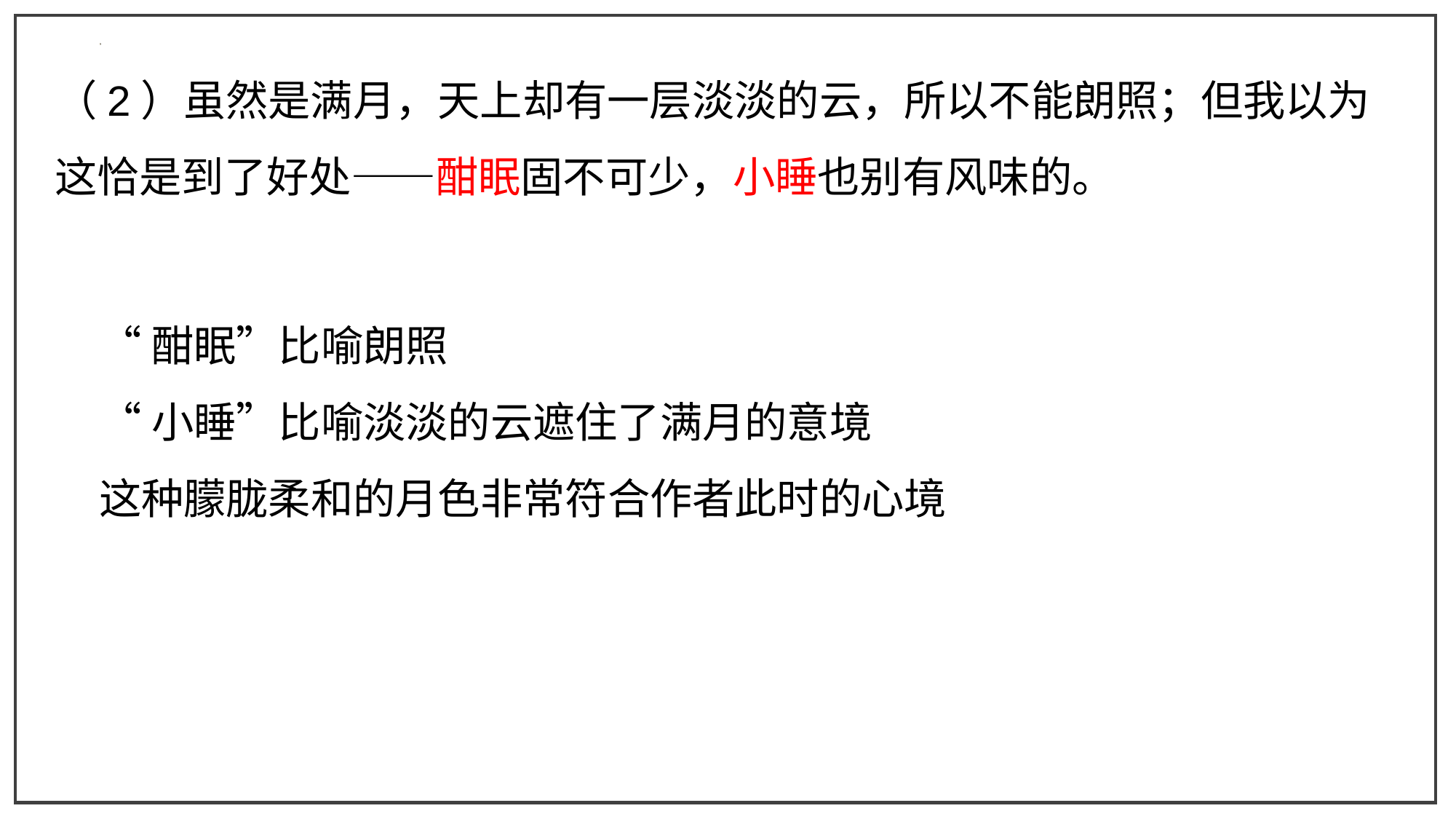

（2）虽然是满月，天上却有一层淡淡的云，所以不能朗照；但我以为这恰是到了好处——酣眠固不可少，小睡也别有风味的。
“酣眠”比喻朗照
“小睡”比喻淡淡的云遮住了满月的意境
这种朦胧柔和的月色非常符合作者此时的心境